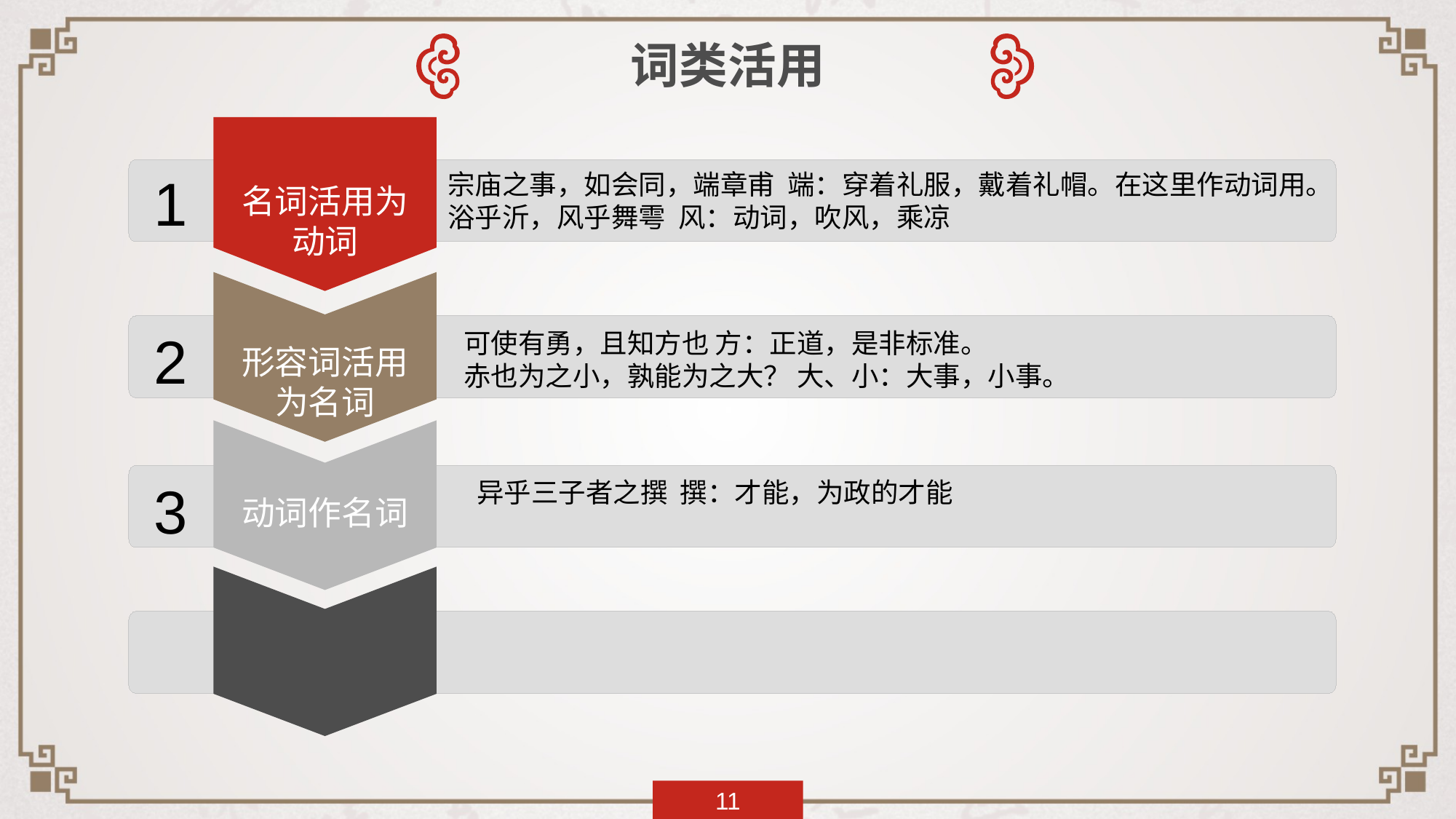

词类活用

1
宗庙之事，如会同，端章甫  端：穿着礼服，戴着礼帽。在这里作动词用。
浴乎沂，风乎舞雩  风：动词，吹风，乘凉
名词活用为动词

2
可使有勇，且知方也 方：正道，是非标准。
赤也为之小，孰能为之大？ 大、小：大事，小事。
形容词活用为名词

3
异乎三子者之撰  撰：才能，为政的才能
动词作名词